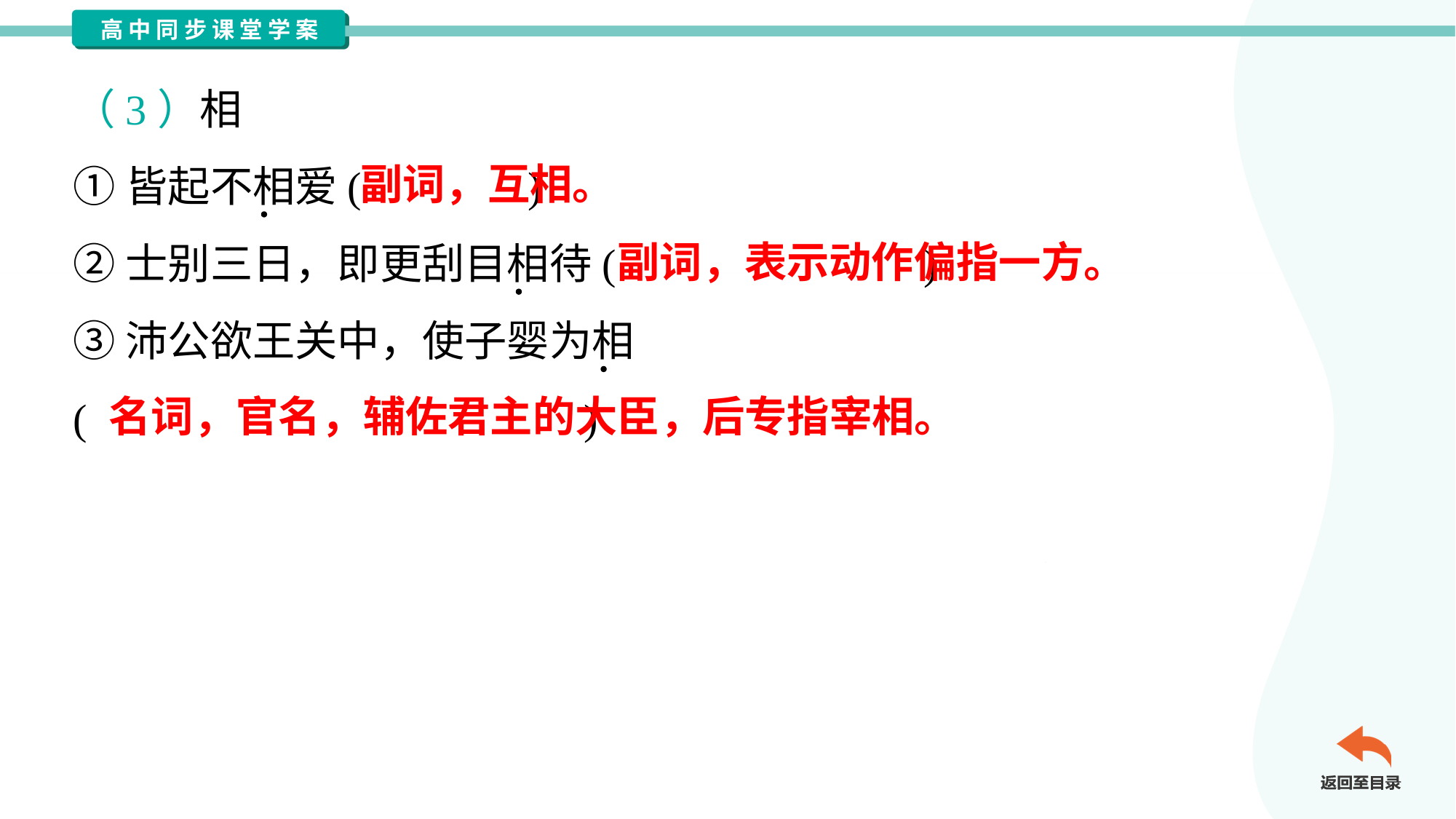

（3）相
①皆起不相爱(              )
②士别三日，即更刮目相待(                          )
③沛公欲王关中，使子婴为相
(                                          )
副词，互相。
副词，表示动作偏指一方。

名词，官名，辅佐君主的大臣，后专指宰相。